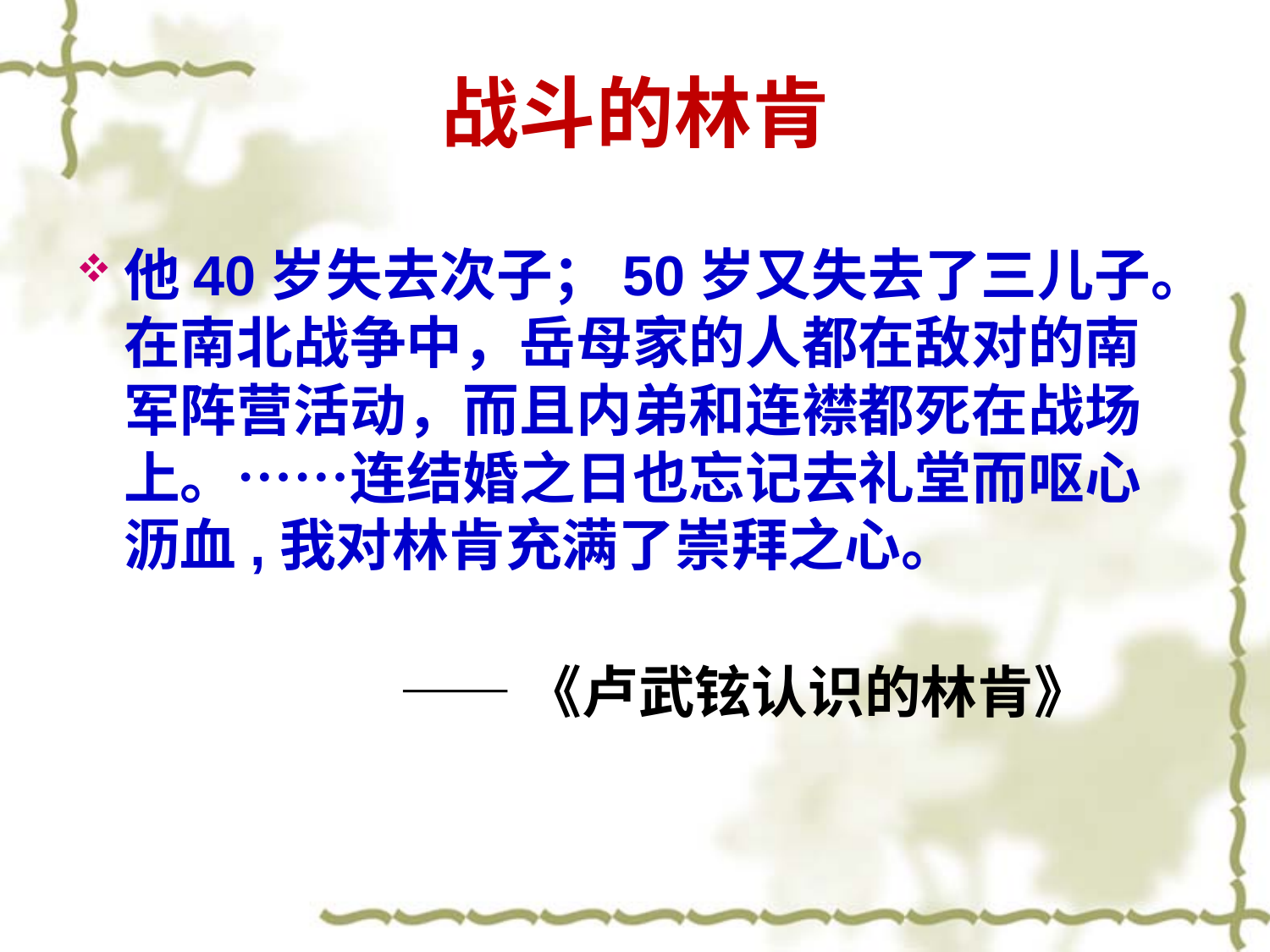

# 战斗的林肯
他40岁失去次子；50岁又失去了三儿子。在南北战争中，岳母家的人都在敌对的南军阵营活动，而且内弟和连襟都死在战场上。……连结婚之日也忘记去礼堂而呕心沥血,我对林肯充满了崇拜之心。
                         ——《卢武铉认识的林肯》